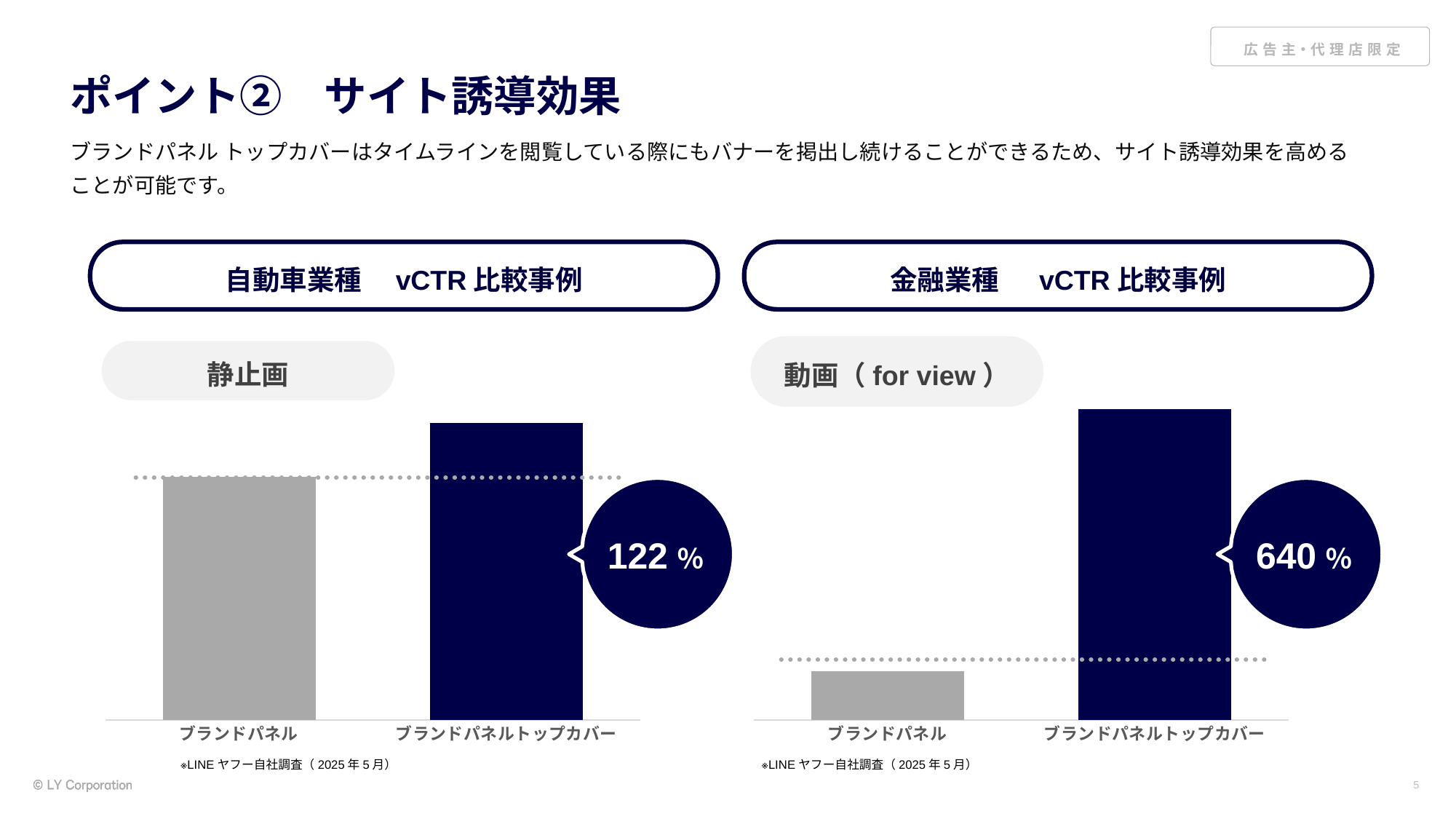

# ポイント②　サイト誘導効果
ブランドパネル トップカバーはタイムラインを閲覧している際にもバナーを掲出し続けることができるため、サイト誘導効果を高めることが可能です。
自動車業種　vCTR比較事例
金融業種　 vCTR比較事例
動画（for view）
静止画

### Chart

| Category | 系列 1 |
|---|---|
| ブランドパネル | 1.0 |
| ブランドパネルトップカバー | 1.221 |

### Chart

| Category | 系列 1 |
|---|---|
| ブランドパネル | 1.0 |
| ブランドパネルトップカバー | 6.39 |
122％
640％
※LINEヤフー自社調査（2025年5月）
※LINEヤフー自社調査（2025年5月）